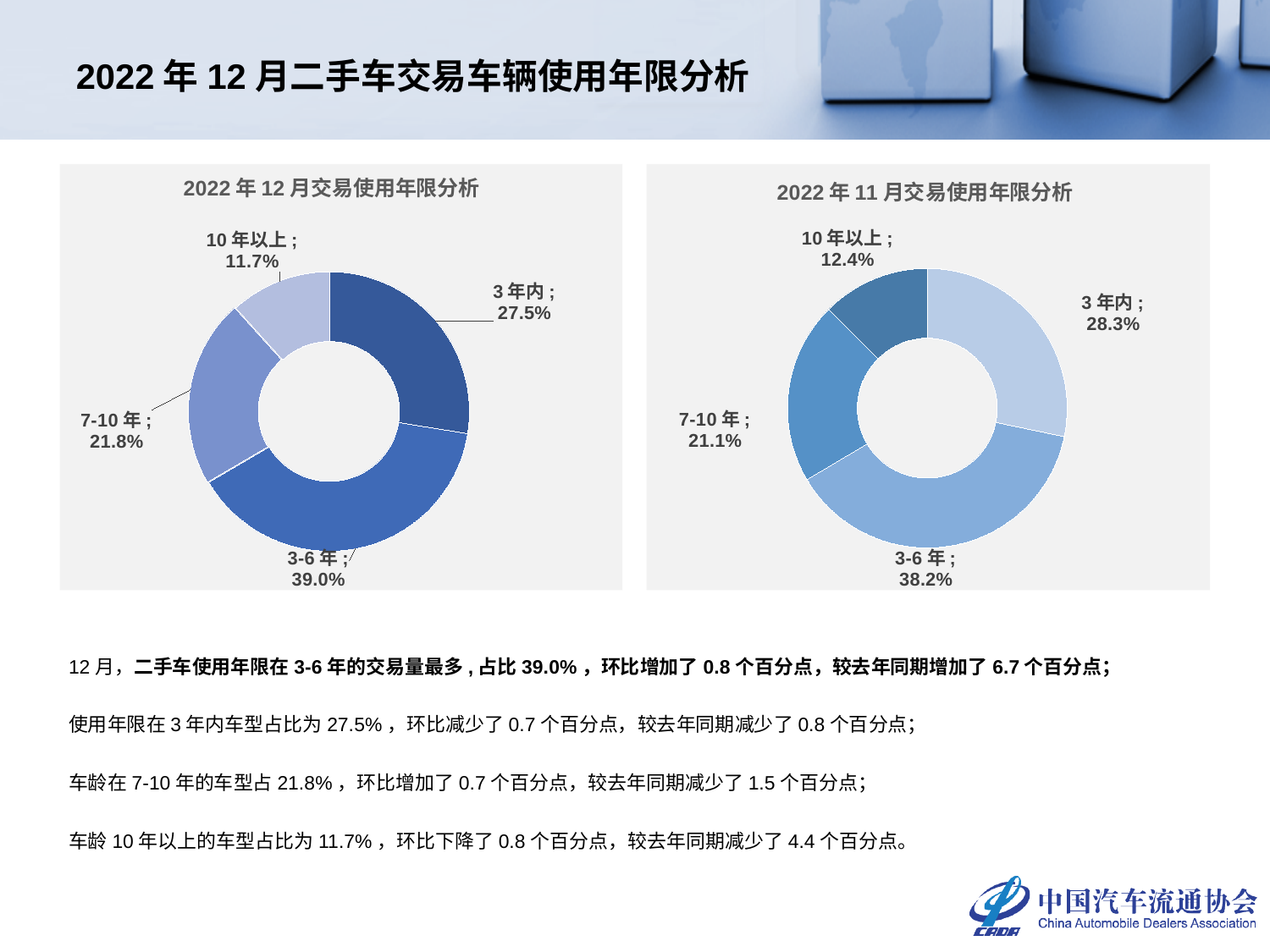

# 2022年12月二手车交易车辆使用年限分析

### Chart: 2022年12月交易使用年限分析

| Category | 车龄占比 |
|---|---|
| 3年内 | 0.27538440031573846 |
| 3-6年 | 0.39018626594048694 |
| 7-10年 | 0.21762091894586272 |
| 10年以上 | 0.11680841479791183 |

### Chart: 2022年11月交易使用年限分析

| Category |  |
|---|---|
| 3年内 | 0.2826515127812021 |
| 3-6年 | 0.38215872469572293 |
| 7-10年 | 0.21069819467475986 |
| 10年以上 | 0.12449156784831514 |
12月，二手车使用年限在3-6年的交易量最多,占比39.0%，环比增加了0.8个百分点，较去年同期增加了6.7个百分点；
使用年限在3年内车型占比为27.5%，环比减少了0.7个百分点，较去年同期减少了0.8个百分点；
车龄在7-10年的车型占21.8%，环比增加了0.7个百分点，较去年同期减少了1.5个百分点；
车龄10年以上的车型占比为11.7%，环比下降了0.8个百分点，较去年同期减少了4.4个百分点。